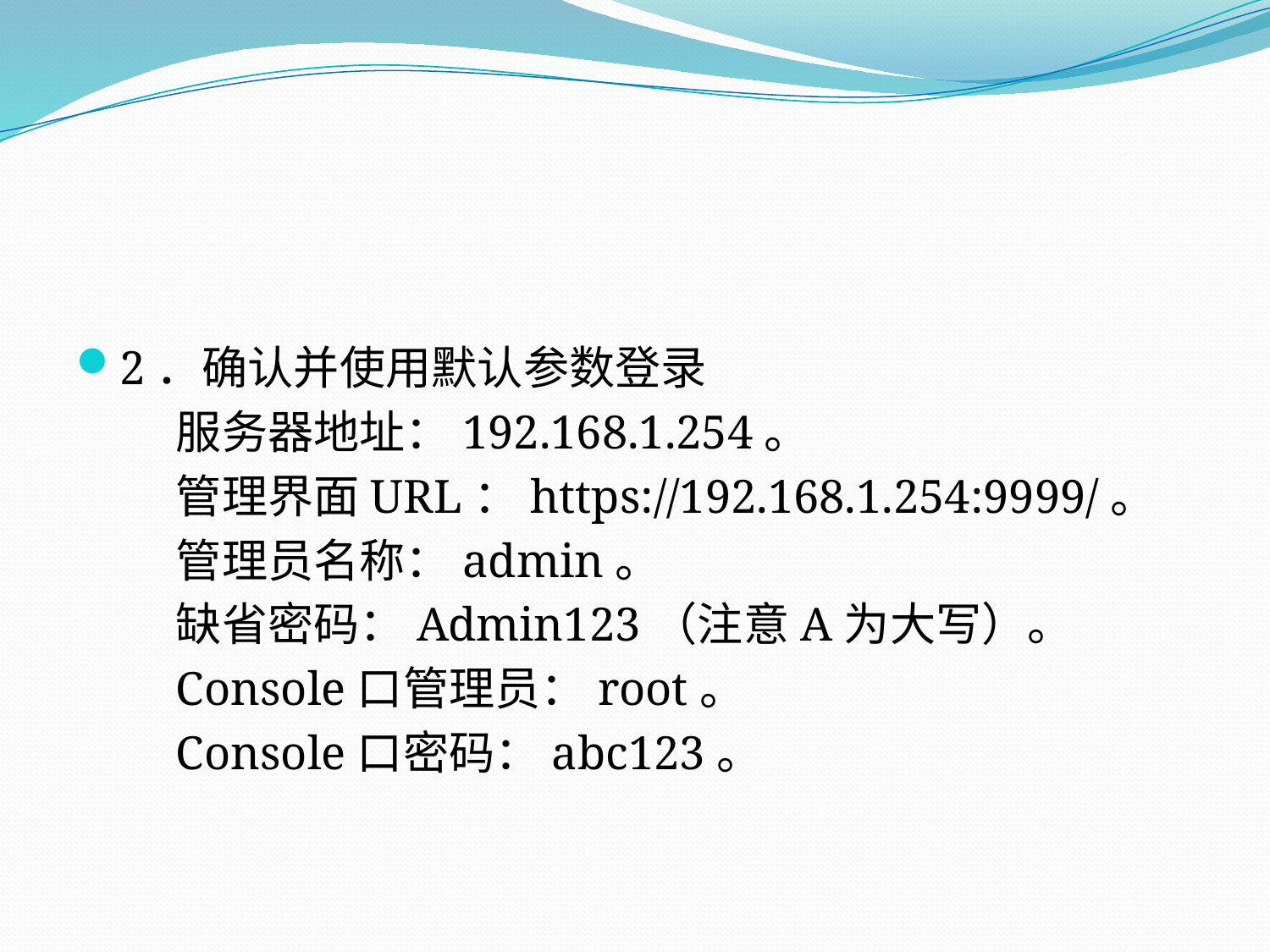

#

2．确认并使用默认参数登录
服务器地址：192.168.1.254。
管理界面URL：https://192.168.1.254:9999/。
管理员名称：admin。
缺省密码：Admin123（注意A为大写）。
Console口管理员：root。
Console口密码：abc123。